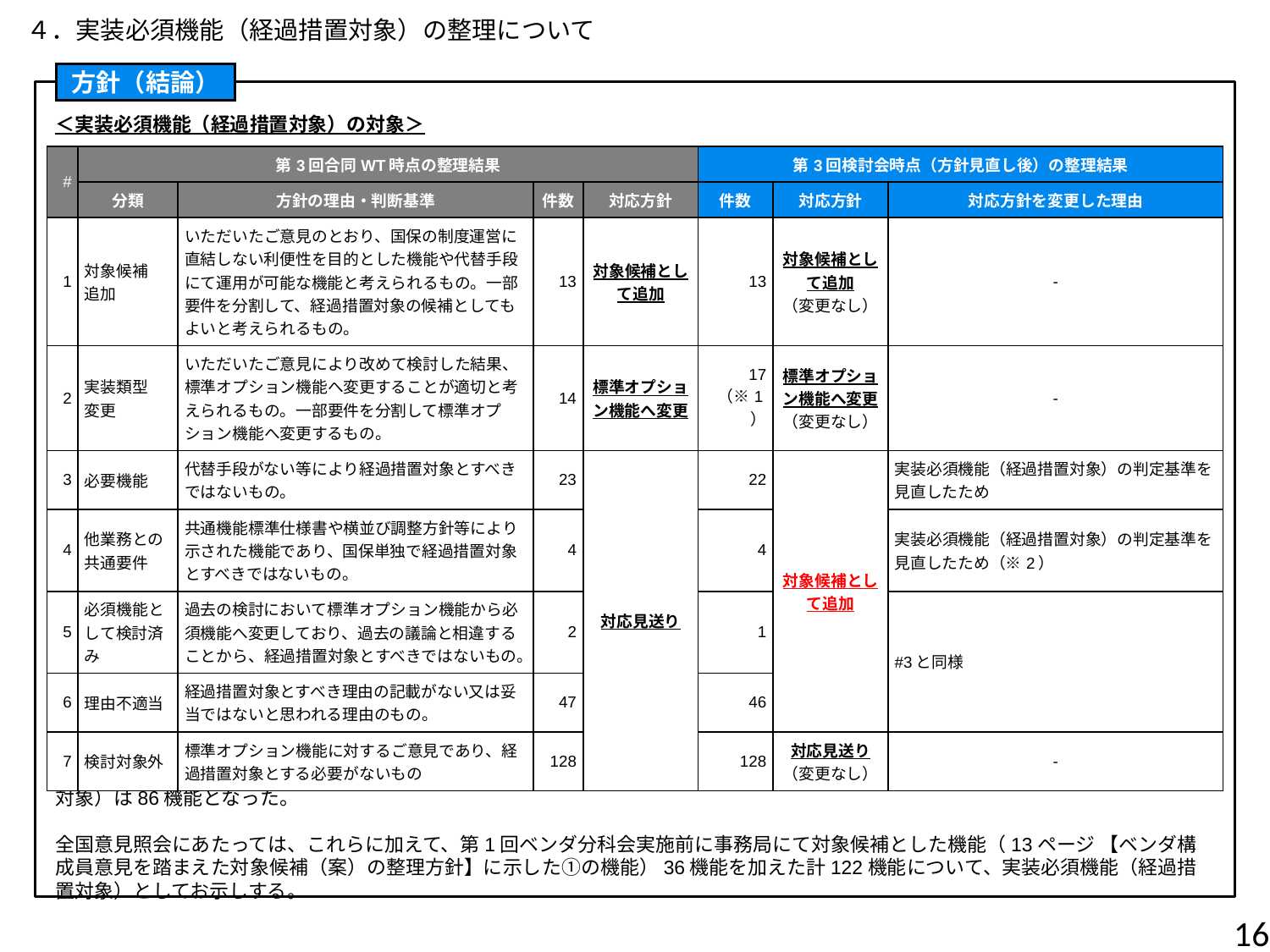

４．実装必須機能（経過措置対象）の整理について
方針（結論）
＜実装必須機能（経過措置対象）の対象＞

（※1）機能要件の内容を精査した結果、#3, 5, 6に分類していた機能各1件を#2に変更したため、17件に増加している。
（※2）国保の法令上又は制度上支障なく運用できることを前提に、実装必須機能（経過措置対象）としても問題ない旨、デジタル庁へ確認済み。

上記のとおり、第3回WT時点において対応見送りと整理していた#3～6の機能を対象候補として追加し、実装必須機能（経過措置対象）は86機能となった。

全国意見照会にあたっては、これらに加えて、第1回ベンダ分科会実施前に事務局にて対象候補とした機能（13ページ 【ベンダ構成員意見を踏まえた対象候補（案）の整理方針】に示した①の機能）36機能を加えた計122機能について、実装必須機能（経過措置対象）としてお示しする。

| # | 第3回合同WT時点の整理結果 |  |  |  | 第3回検討会時点（方針見直し後）の整理結果 |  |  |
| --- | --- | --- | --- | --- | --- | --- | --- |
|  | 分類 | 方針の理由・判断基準 | 件数 | 対応方針 | 件数 | 対応方針 | 対応方針を変更した理由 |
| 1 | 対象候補 追加 | いただいたご意見のとおり、国保の制度運営に直結しない利便性を目的とした機能や代替手段にて運用が可能な機能と考えられるもの。一部要件を分割して、経過措置対象の候補としてもよいと考えられるもの。 | 13 | 対象候補として追加 | 13 | 対象候補として追加 （変更なし） | - |
| 2 | 実装類型 変更 | いただいたご意見により改めて検討した結果、標準オプション機能へ変更することが適切と考えられるもの。一部要件を分割して標準オプション機能へ変更するもの。 | 14 | 標準オプション機能へ変更 | 17 （※1） | 標準オプション機能へ変更 （変更なし） | - |
| 3 | 必要機能 | 代替手段がない等により経過措置対象とすべきではないもの。 | 23 | 対応見送り | 22 | 対象候補として追加 | 実装必須機能（経過措置対象）の判定基準を見直したため |
| 4 | 他業務との 共通要件 | 共通機能標準仕様書や横並び調整方針等により示された機能であり、国保単独で経過措置対象とすべきではないもの。 | 4 |  | 4 |  | 実装必須機能（経過措置対象）の判定基準を見直したため（※2） |
| 5 | 必須機能として検討済み | 過去の検討において標準オプション機能から必須機能へ変更しており、過去の議論と相違することから、経過措置対象とすべきではないもの。 | 2 |  | 1 |  | #3と同様 |
| 6 | 理由不適当 | 経過措置対象とすべき理由の記載がない又は妥当ではないと思われる理由のもの。 | 47 |  | 46 |  |  |
| 7 | 検討対象外 | 標準オプション機能に対するご意見であり、経過措置対象とする必要がないもの | 128 |  | 128 | 対応見送り （変更なし） | - |
16